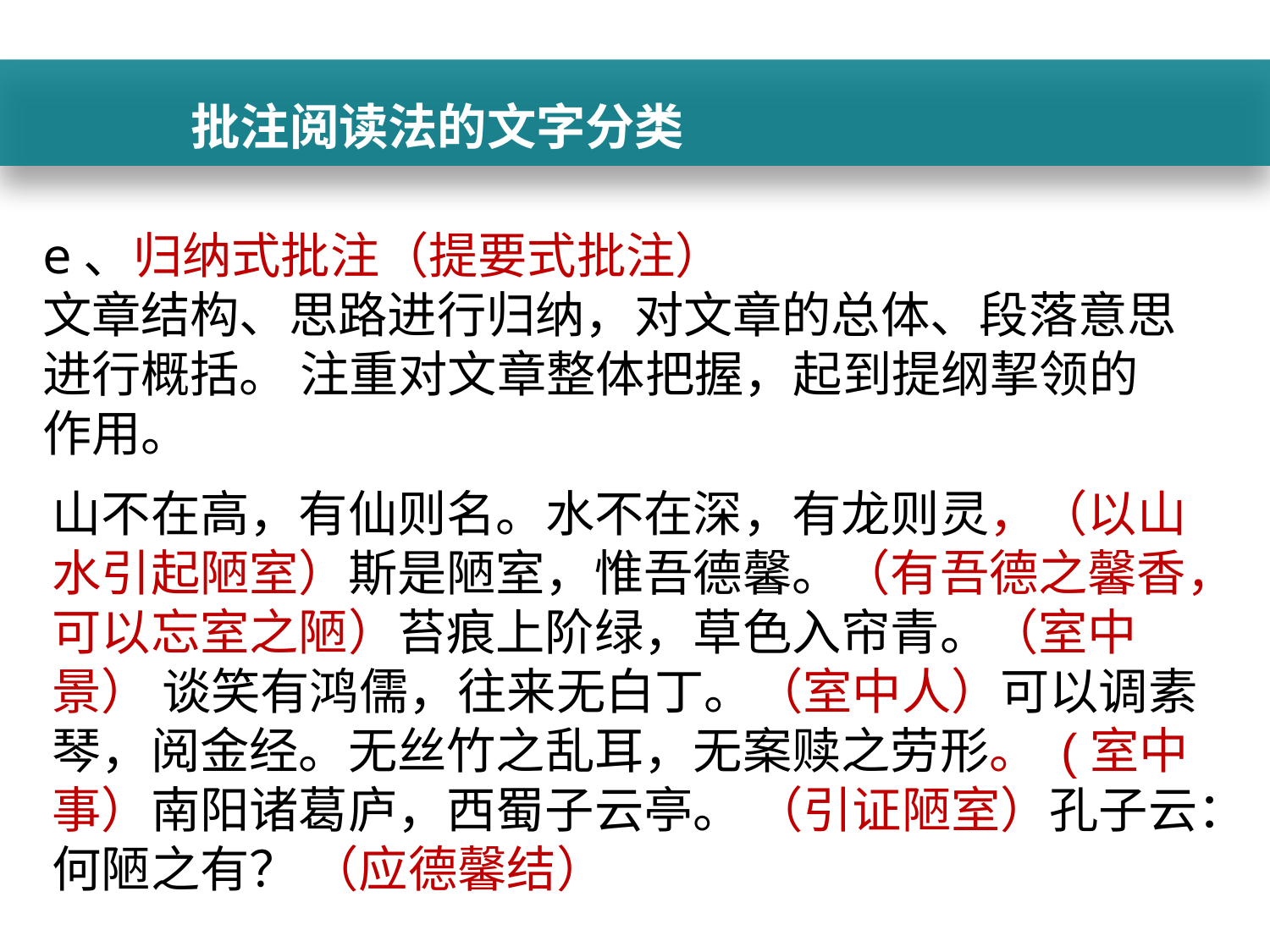

批注阅读法的文字分类
e、归纳式批注（提要式批注）
文章结构、思路进行归纳，对文章的总体、段落意思进行概括。 注重对文章整体把握，起到提纲挈领的作用。
山不在高，有仙则名。水不在深，有龙则灵，（以山水引起陋室）斯是陋室，惟吾德馨。（有吾德之馨香，可以忘室之陋）苔痕上阶绿，草色入帘青。（室中景） 谈笑有鸿儒，往来无白丁。（室中人）可以调素琴，阅金经。无丝竹之乱耳，无案赎之劳形。 (室中事）南阳诸葛庐，西蜀子云亭。 （引证陋室）孔子云：何陋之有？ （应德馨结）